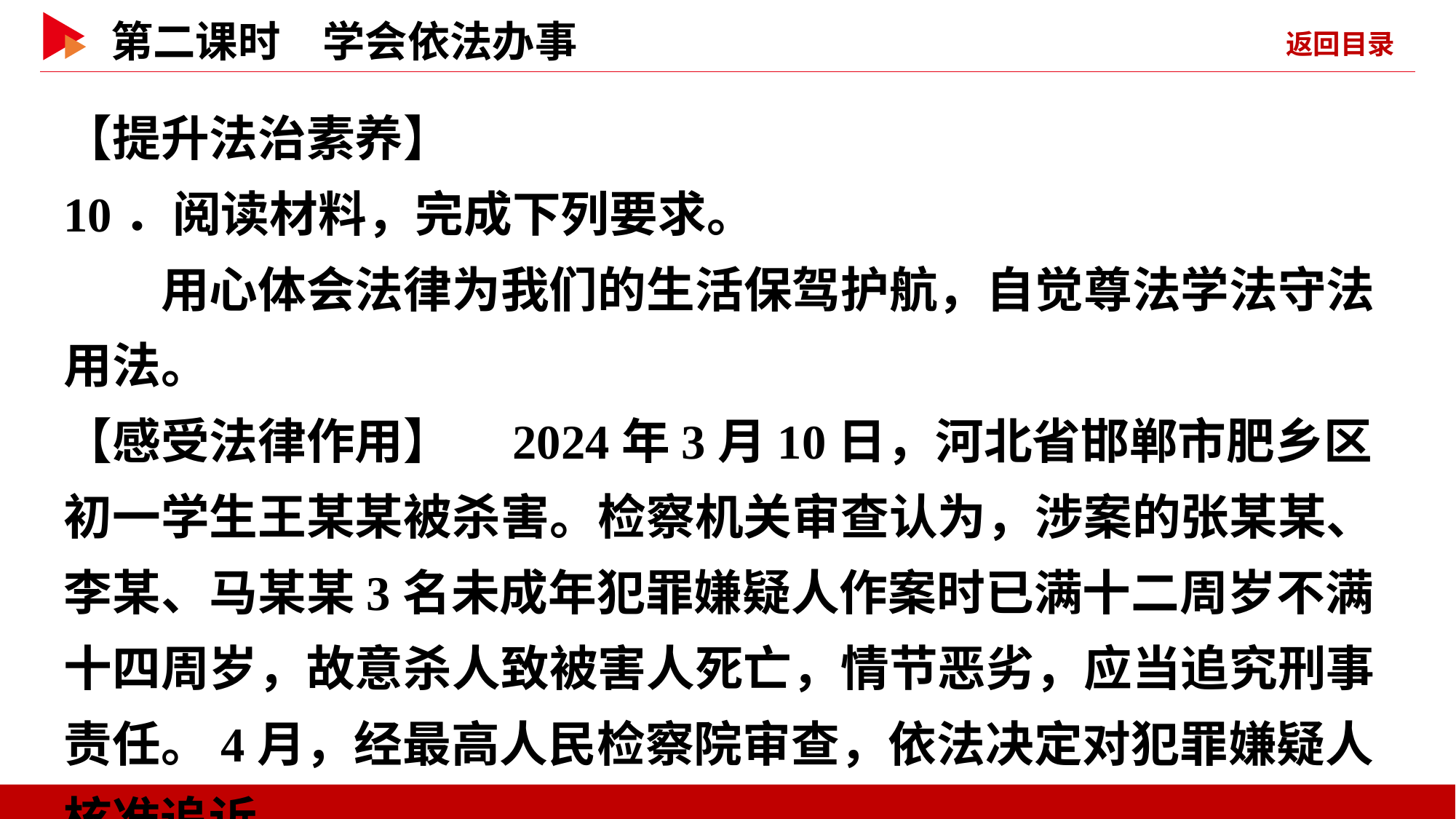

【提升法治素养】
10．阅读材料，完成下列要求。
　　用心体会法律为我们的生活保驾护航，自觉尊法学法守法用法。
【感受法律作用】　2024年3月10日，河北省邯郸市肥乡区初一学生王某某被杀害。检察机关审查认为，涉案的张某某、李某、马某某3名未成年犯罪嫌疑人作案时已满十二周岁不满十四周岁，故意杀人致被害人死亡，情节恶劣，应当追究刑事责任。4月，经最高人民检察院审查，依法决定对犯罪嫌疑人核准追诉。